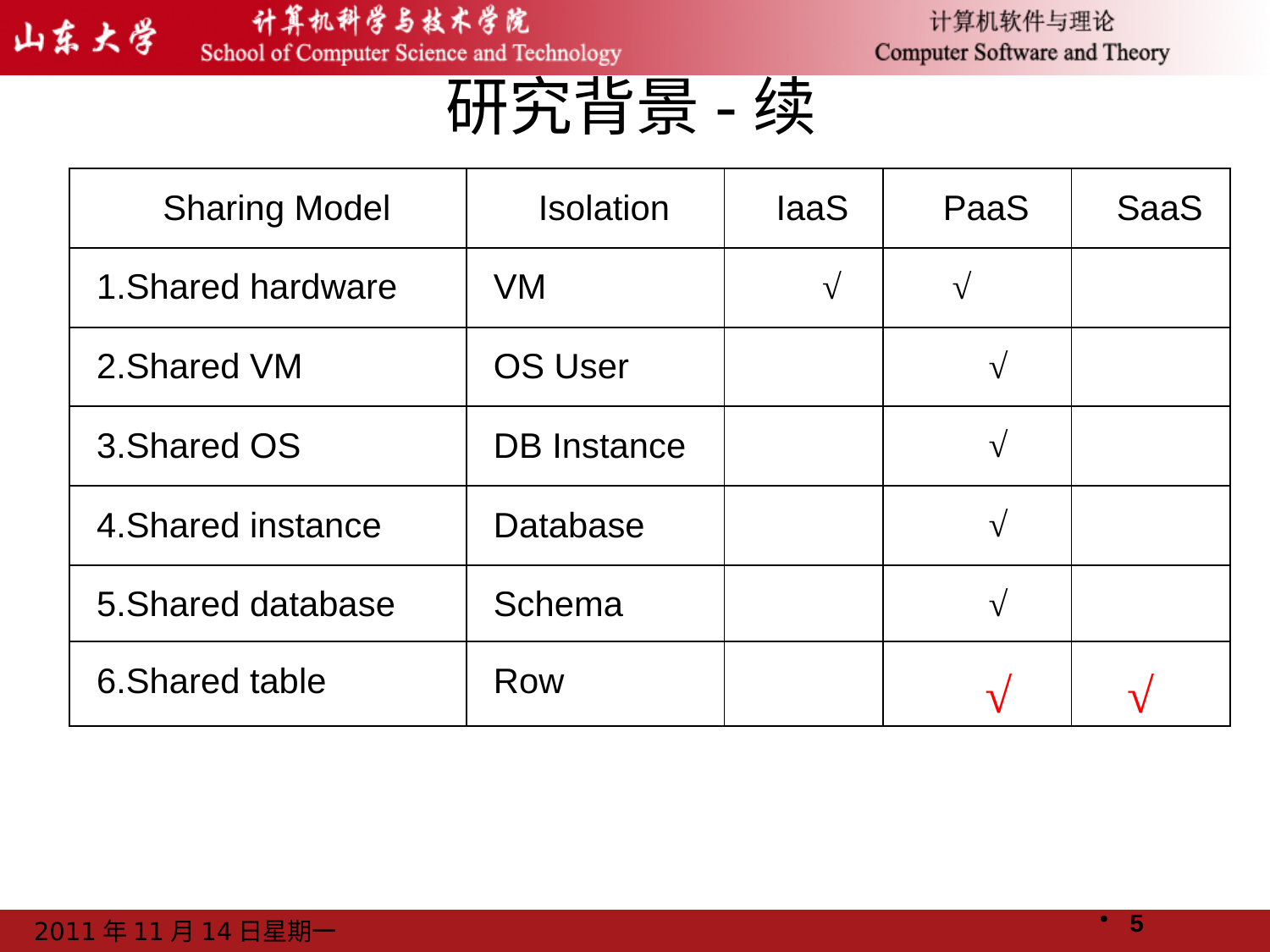

# 研究背景-续
| Sharing Model | Isolation | IaaS | PaaS | SaaS |
| --- | --- | --- | --- | --- |
| 1.Shared hardware | VM | √ | √ |  |
| 2.Shared VM | OS User |  | √ |  |
| 3.Shared OS | DB Instance |  | √ |  |
| 4.Shared instance | Database |  | √ |  |
| 5.Shared database | Schema |  | √ |  |
| 6.Shared table | Row |  | √ | √ |
5
2011年11月14日星期一